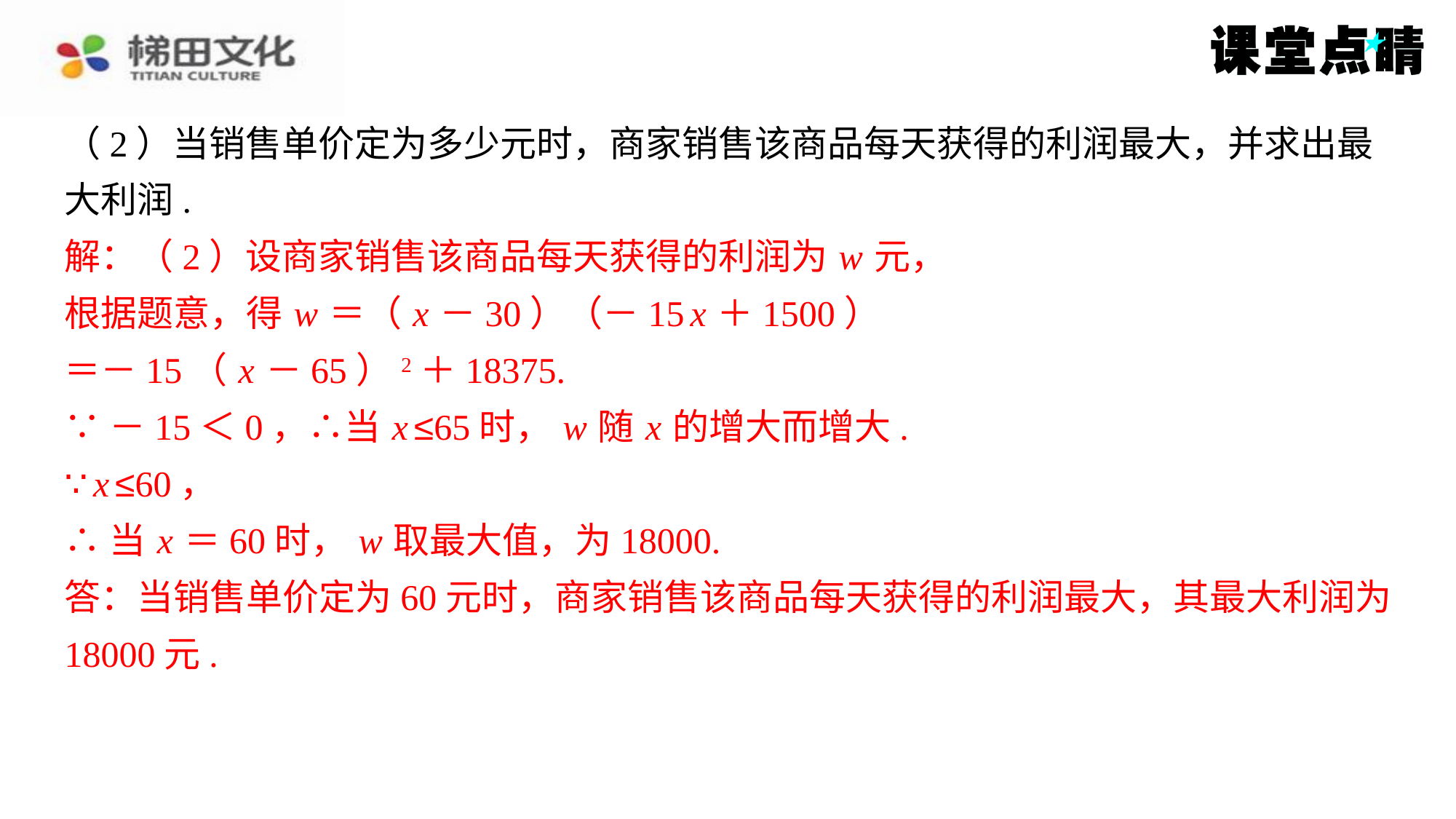

（2）当销售单价定为多少元时，商家销售该商品每天获得的利润最大，并求出最
大利润.
解：（2）设商家销售该商品每天获得的利润为 w 元，
根据题意，得 w ＝（ x －30）（－15 x ＋1500）
＝－15（ x －65）2＋18375.
∵－15＜0，∴当 x ≤65时， w 随 x 的增大而增大.
∵ x ≤60，
∴当 x ＝60时， w 取最大值，为18000.
答：当销售单价定为60元时，商家销售该商品每天获得的利润最大，其最大利润为
18000元.
解：（2）设商家销售该商品每天获得的利润为 w 元，
根据题意，得 w ＝（ x －30）（－15 x ＋1500）
＝－15（ x －65）2＋18375.
∵－15＜0，∴当 x ≤65时， w 随 x 的增大而增大.
∵ x ≤60，
∴当 x ＝60时， w 取最大值，为18000.
答：当销售单价定为60元时，商家销售该商品每天获得的利润最大，其最大利润为
18000元.